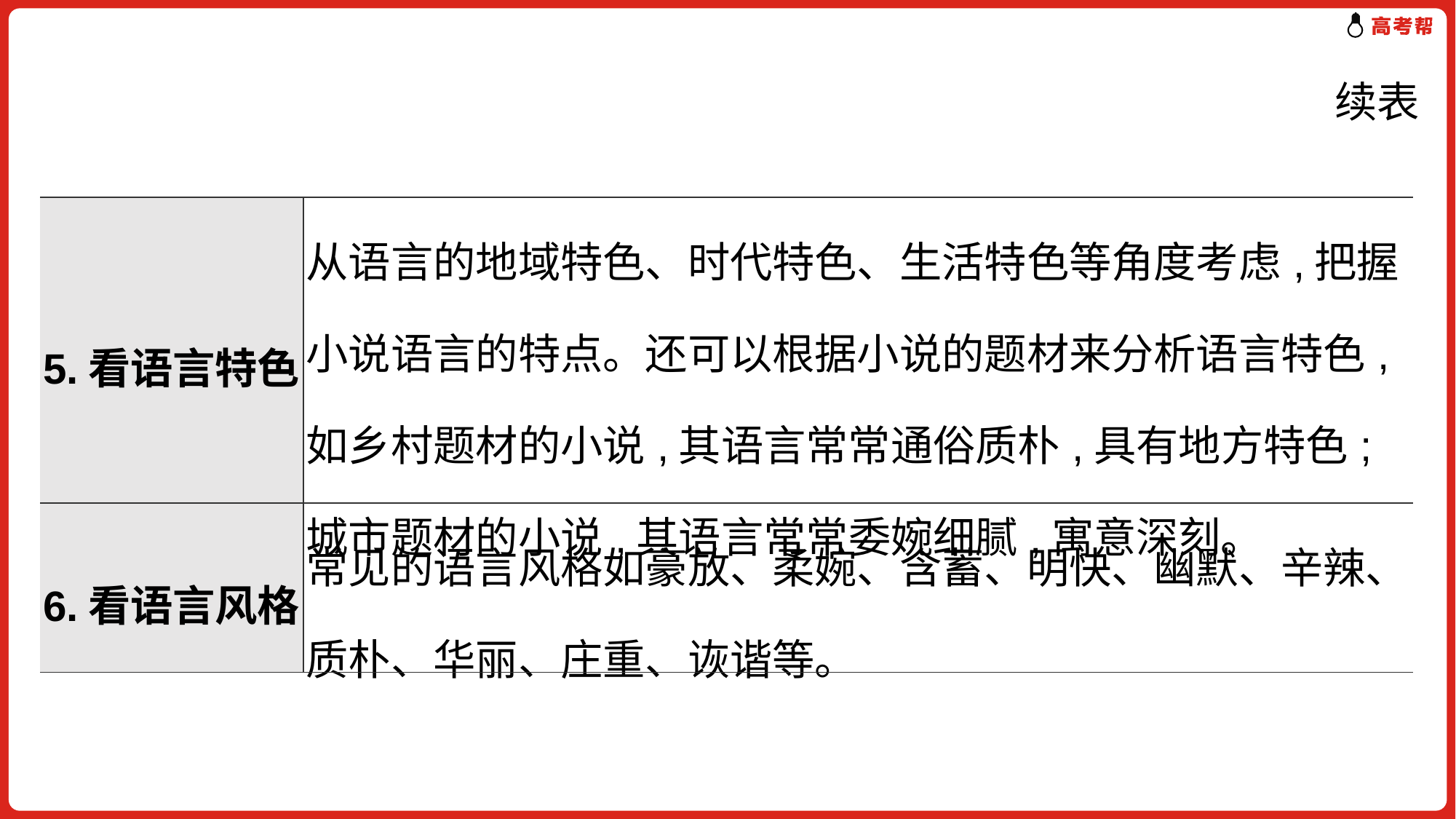

续表
| 5.看语言特色 | 从语言的地域特色、时代特色、生活特色等角度考虑,把握小说语言的特点。还可以根据小说的题材来分析语言特色,如乡村题材的小说,其语言常常通俗质朴,具有地方特色;城市题材的小说,其语言常常委婉细腻,寓意深刻。 |
| --- | --- |
| 6.看语言风格 | 常见的语言风格如豪放、柔婉、含蓄、明快、幽默、辛辣、质朴、华丽、庄重、诙谐等。 |